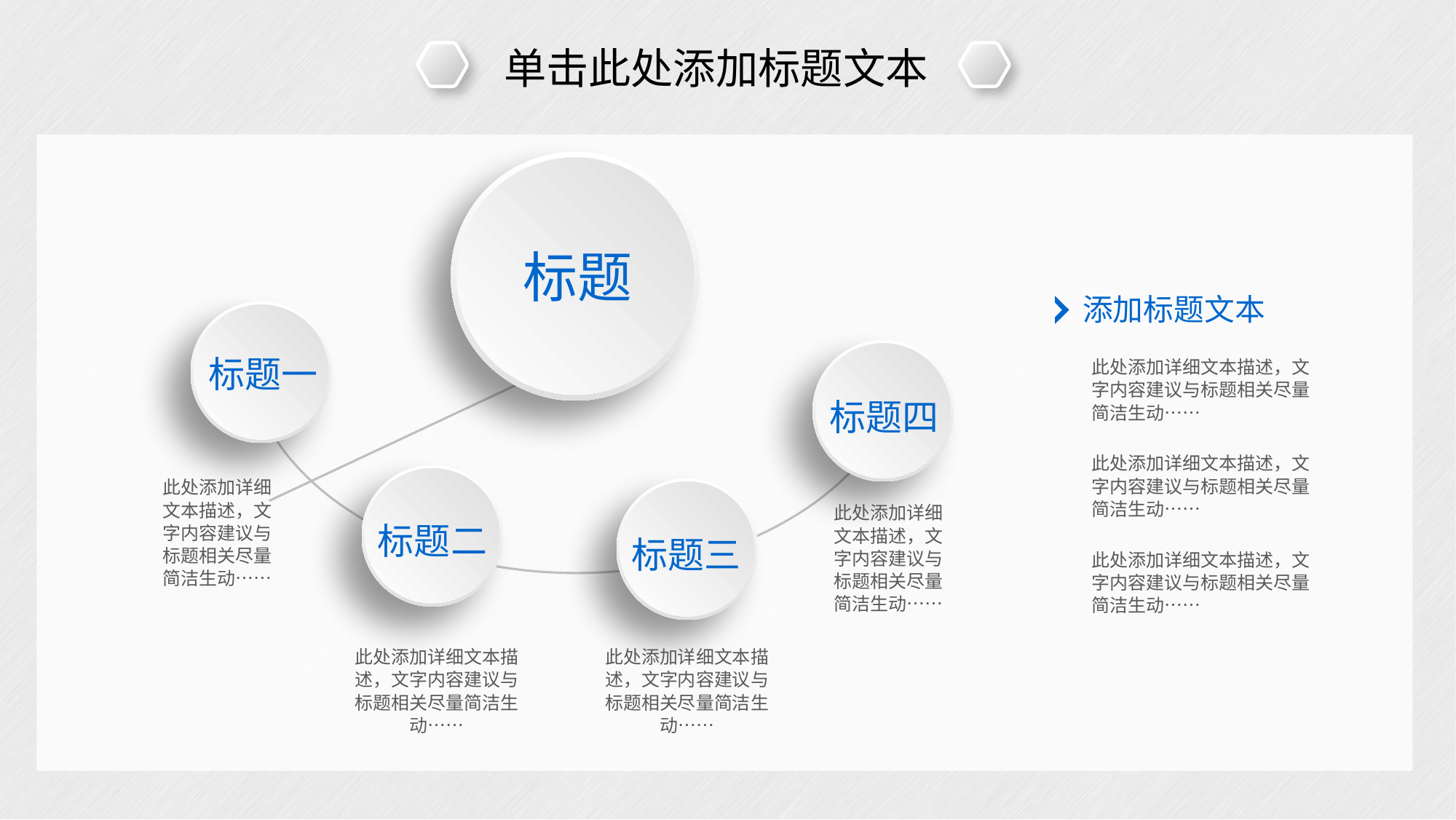

单击此处添加标题文本

标题
添加标题文本

标题一
此处添加详细文本描述，文字内容建议与标题相关尽量简洁生动……
标题四

此处添加详细文本描述，文字内容建议与标题相关尽量简洁生动……

此处添加详细文本描述，文字内容建议与标题相关尽量简洁生动……

此处添加详细文本描述，文字内容建议与标题相关尽量简洁生动……
标题二
标题三
此处添加详细文本描述，文字内容建议与标题相关尽量简洁生动……
此处添加详细文本描述，文字内容建议与标题相关尽量简洁生动……
此处添加详细文本描述，文字内容建议与标题相关尽量简洁生动……